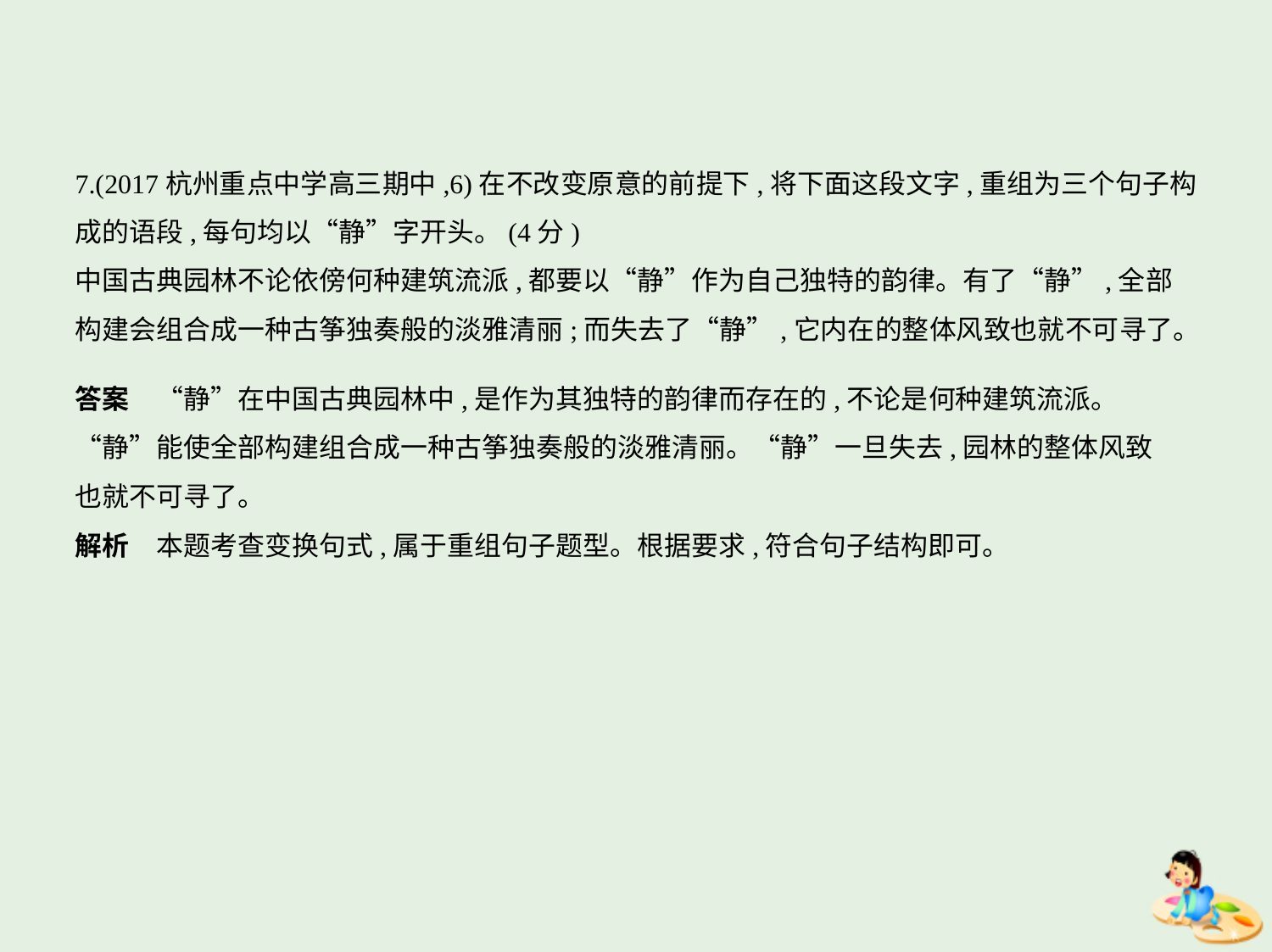

7.(2017杭州重点中学高三期中,6)在不改变原意的前提下,将下面这段文字,重组为三个句子构
成的语段,每句均以“静”字开头。(4分)
中国古典园林不论依傍何种建筑流派,都要以“静”作为自己独特的韵律。有了“静”,全部
构建会组合成一种古筝独奏般的淡雅清丽;而失去了“静”,它内在的整体风致也就不可寻了。
答案　“静”在中国古典园林中,是作为其独特的韵律而存在的,不论是何种建筑流派。
“静”能使全部构建组合成一种古筝独奏般的淡雅清丽。“静”一旦失去,园林的整体风致
也就不可寻了。
解析　本题考查变换句式,属于重组句子题型。根据要求,符合句子结构即可。